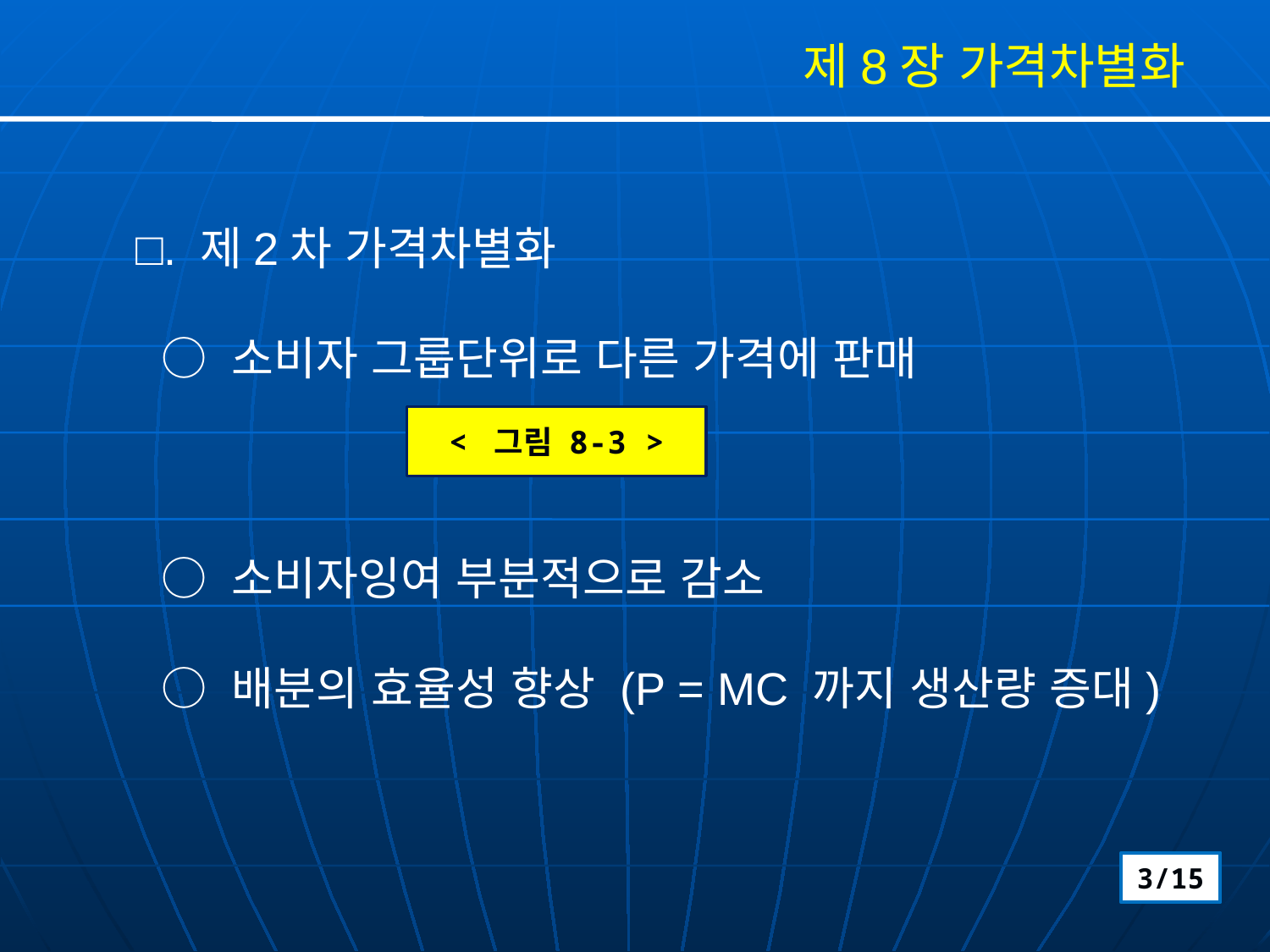

제8장 가격차별화

□. 제2차 가격차별화
  ○ 소비자 그룹단위로 다른 가격에 판매

  ○ 소비자잉여 부분적으로 감소
  ○ 배분의 효율성 향상 (P = MC 까지 생산량 증대)
< 그림 8-3 >
3/15